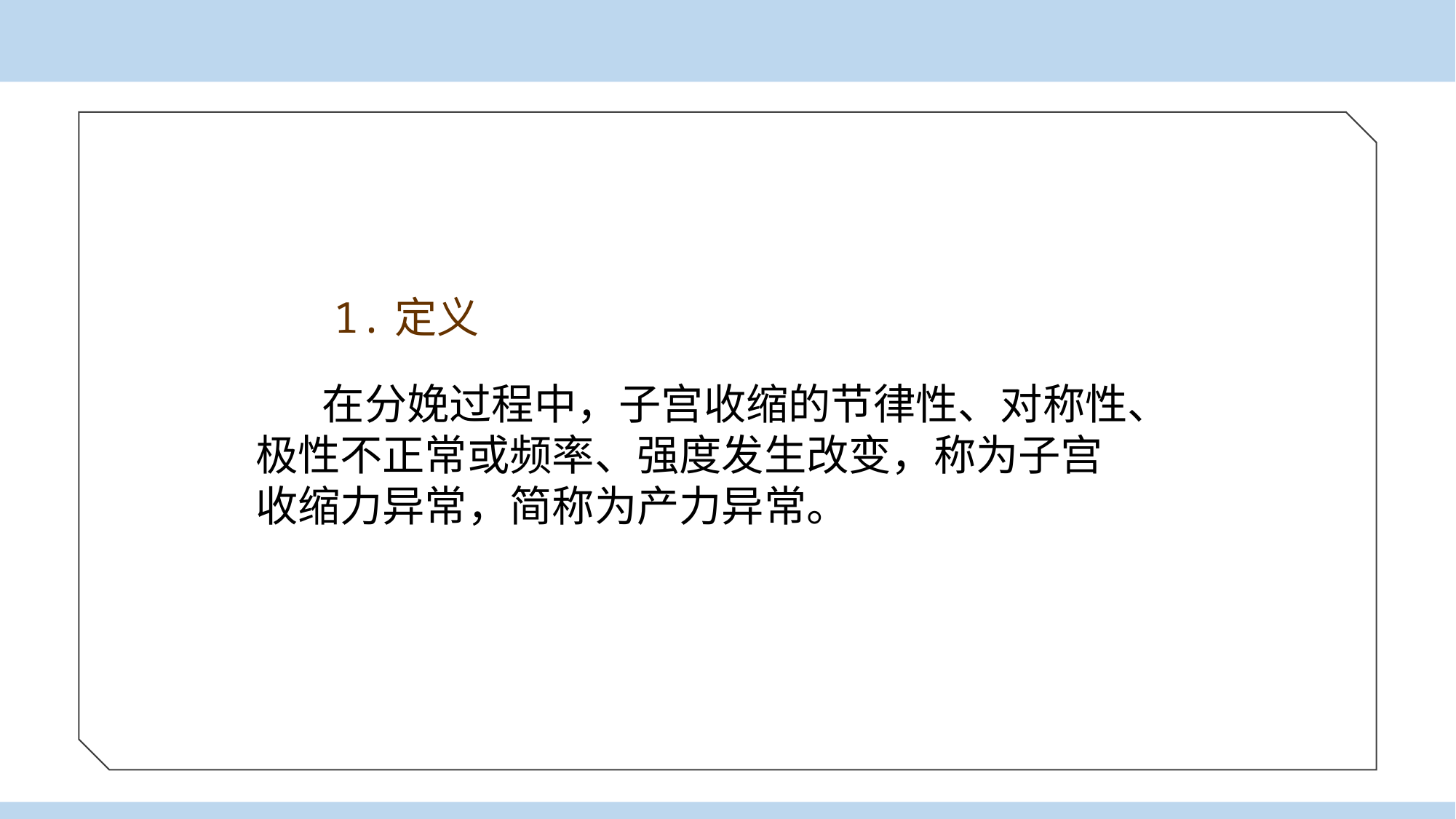

1.定义
      在分娩过程中，子宫收缩的节律性、对称性、极性不正常或频率、强度发生改变，称为子宫收缩力异常，简称为产力异常。